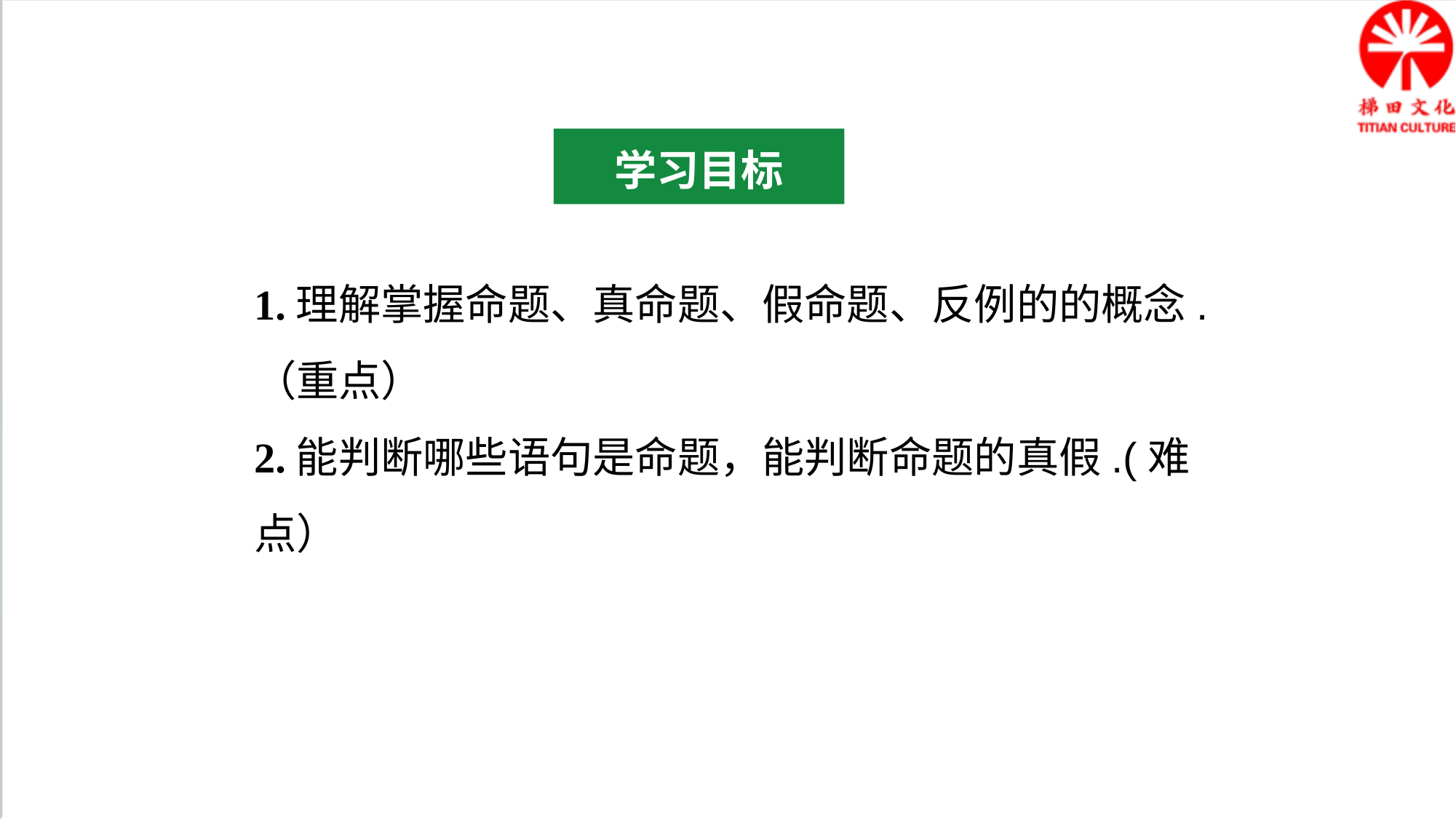

学习目标
1.理解掌握命题、真命题、假命题、反例的的概念.（重点）
2.能判断哪些语句是命题，能判断命题的真假.(难点）